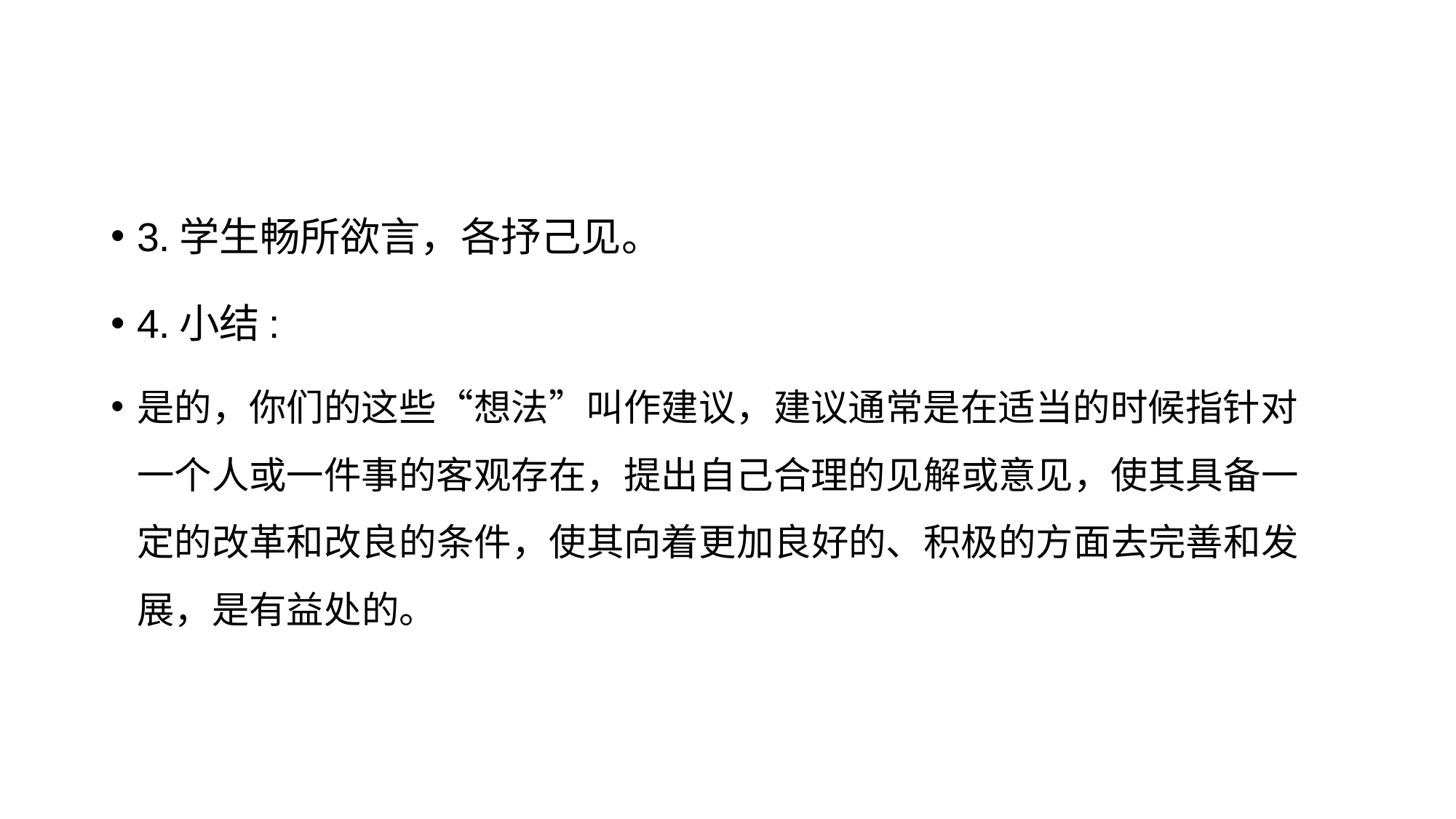

3.学生畅所欲言，各抒己见。
4.小结:
是的，你们的这些“想法”叫作建议，建议通常是在适当的时候指针对一个人或一件事的客观存在，提出自己合理的见解或意见，使其具备一定的改革和改良的条件，使其向着更加良好的、积极的方面去完善和发展，是有益处的。